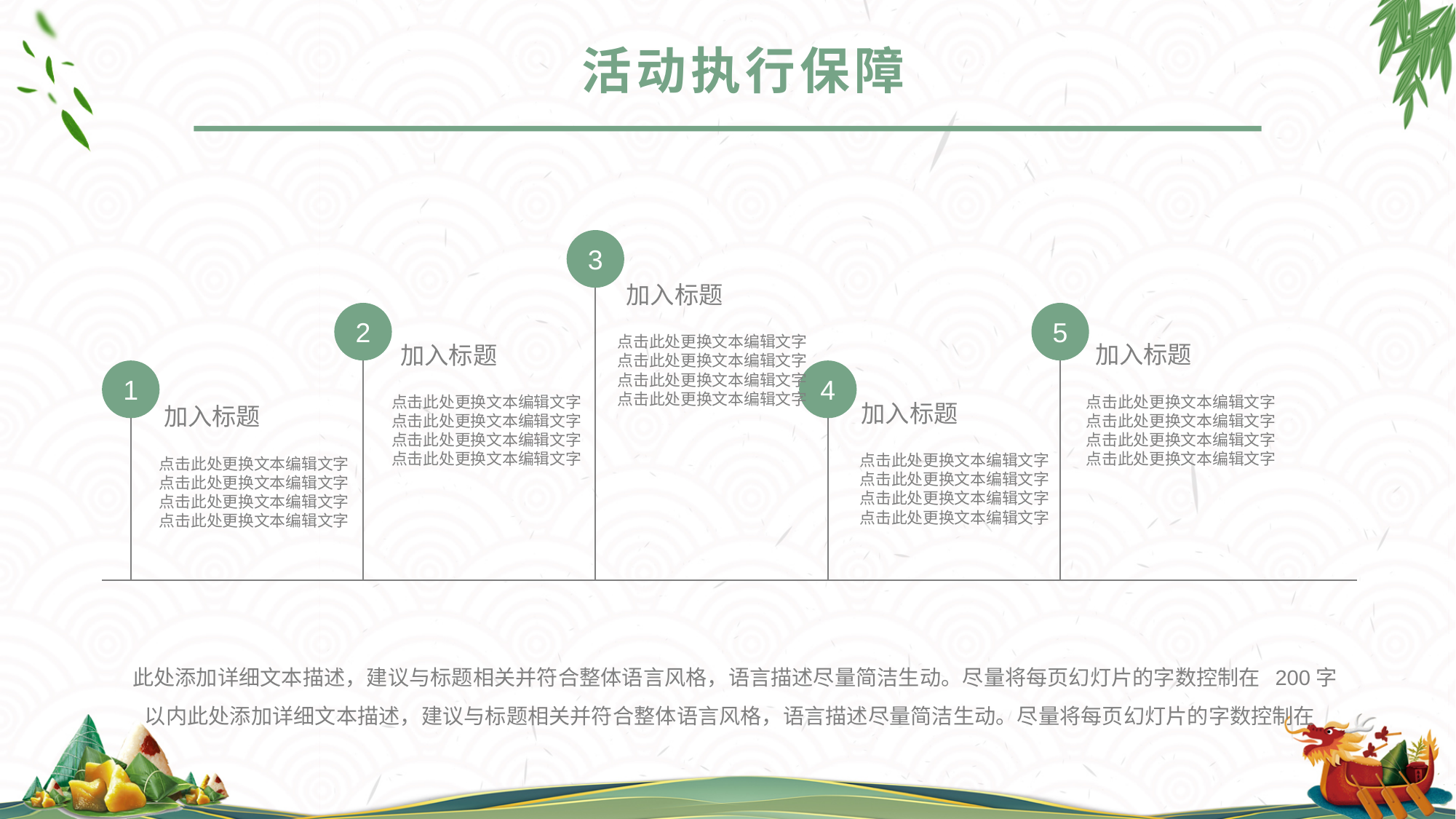

活动执行保障

3
加入标题
2
5
点击此处更换文本编辑文字
点击此处更换文本编辑文字
点击此处更换文本编辑文字
点击此处更换文本编辑文字
加入标题
加入标题
1
4
点击此处更换文本编辑文字
点击此处更换文本编辑文字
点击此处更换文本编辑文字
点击此处更换文本编辑文字
点击此处更换文本编辑文字
点击此处更换文本编辑文字
点击此处更换文本编辑文字
点击此处更换文本编辑文字
加入标题
加入标题
点击此处更换文本编辑文字
点击此处更换文本编辑文字
点击此处更换文本编辑文字
点击此处更换文本编辑文字
点击此处更换文本编辑文字
点击此处更换文本编辑文字
点击此处更换文本编辑文字
点击此处更换文本编辑文字
此处添加详细文本描述，建议与标题相关并符合整体语言风格，语言描述尽量简洁生动。尽量将每页幻灯片的字数控制在  200字以内此处添加详细文本描述，建议与标题相关并符合整体语言风格，语言描述尽量简洁生动。尽量将每页幻灯片的字数控制在